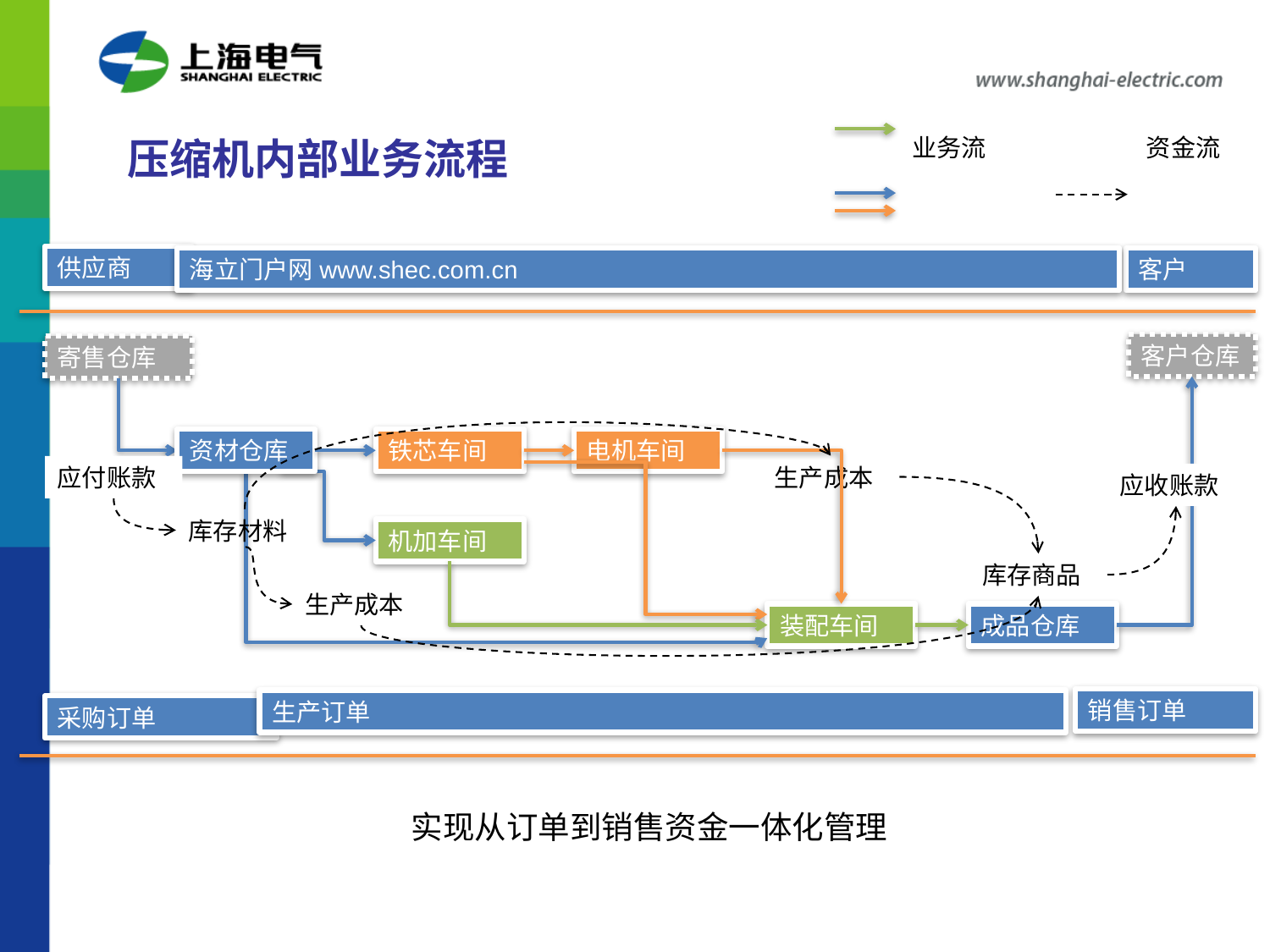

业务流
资金流
 压缩机内部业务流程
供应商
海立门户网www.shec.com.cn
客户
客户仓库
寄售仓库
资材仓库
铁芯车间
电机车间
生产成本
应付账款
应收账款
库存材料
机加车间
库存商品
生产成本
装配车间
成品仓库
销售订单
生产订单
采购订单
实现从订单到销售资金一体化管理